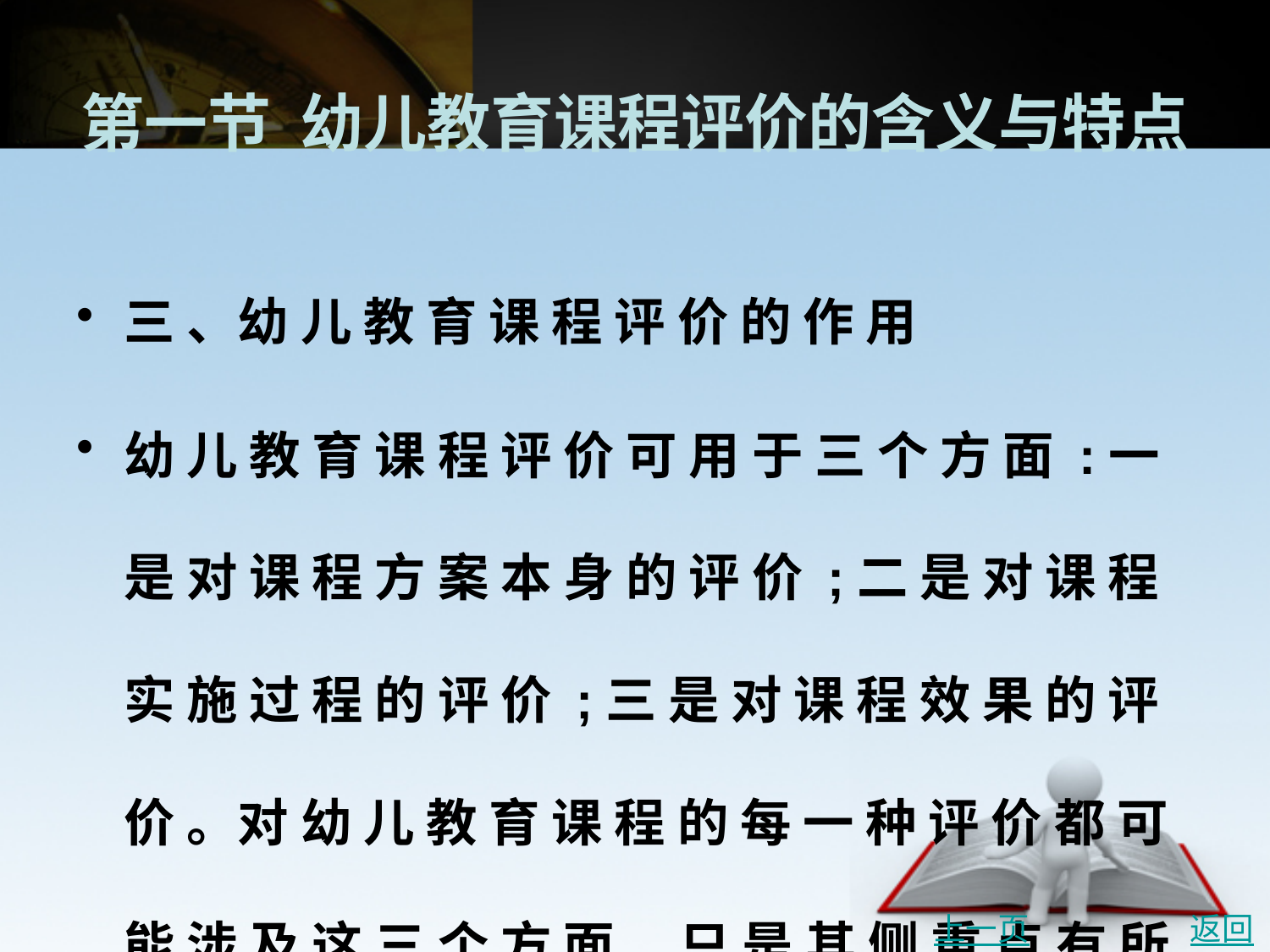

# 第一节  幼儿教育课程评价的含义与特点
三 、幼 儿 教 育 课 程 评 价 的 作 用
幼 儿 教 育 课 程 评 价 可 用 于 三 个 方 面 :一 是 对 课 程 方 案 本 身 的 评 价 ;二 是 对 课 程 实 施 过 程 的 评 价 ;三 是 对 课 程 效 果 的 评 价 。对 幼 儿 教 育 课 程 的 每 一 种 评 价 都 可 能 涉 及 这 三 个 方 面 , 只 是 其 侧 重 点 有 所 不 同 。

上一页
返回